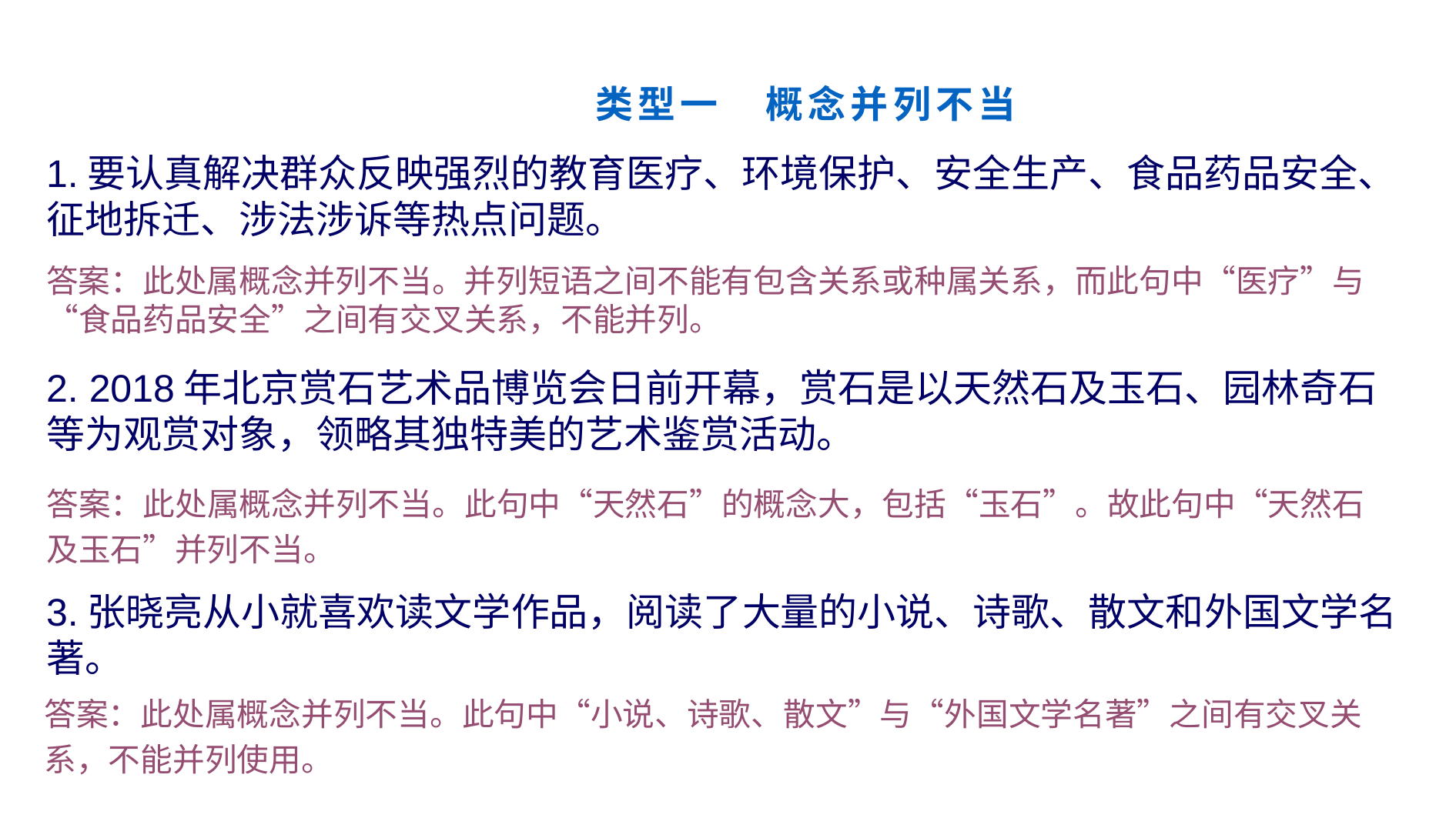

类型一　概念并列不当
1.要认真解决群众反映强烈的教育医疗、环境保护、安全生产、食品药品安全、征地拆迁、涉法涉诉等热点问题。

答案：此处属概念并列不当。并列短语之间不能有包含关系或种属关系，而此句中“医疗”与“食品药品安全”之间有交叉关系，不能并列。
2. 2018年北京赏石艺术品博览会日前开幕，赏石是以天然石及玉石、园林奇石等为观赏对象，领略其独特美的艺术鉴赏活动。

答案：此处属概念并列不当。此句中“天然石”的概念大，包括“玉石”。故此句中“天然石及玉石”并列不当。
3.张晓亮从小就喜欢读文学作品，阅读了大量的小说、诗歌、散文和外国文学名著。
答案：此处属概念并列不当。此句中“小说、诗歌、散文”与“外国文学名著”之间有交叉关系，不能并列使用。